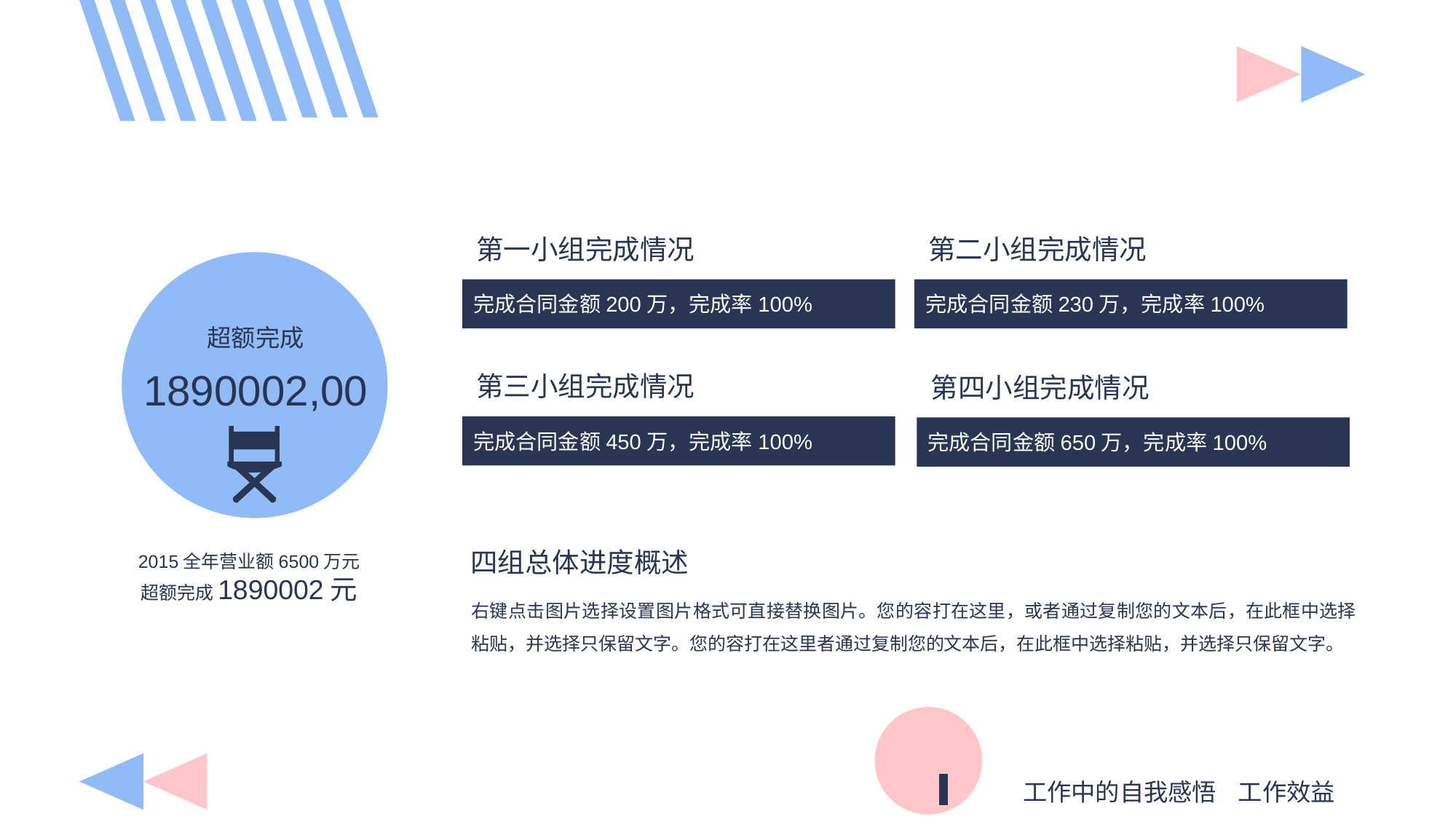

第一小组完成情况
第二小组完成情况

超额完成
1890002,00

完成合同金额200万，完成率100%
完成合同金额230万，完成率100%
第三小组完成情况
第四小组完成情况
完成合同金额450万，完成率100%
完成合同金额650万，完成率100%
四组总体进度概述
2015全年营业额6500万元
超额完成1890002元
右键点击图片选择设置图片格式可直接替换图片。您的容打在这里，或者通过复制您的文本后，在此框中选择粘贴，并选择只保留文字。您的容打在这里者通过复制您的文本后，在此框中选择粘贴，并选择只保留文字。

工作中的自我感悟    工作效益